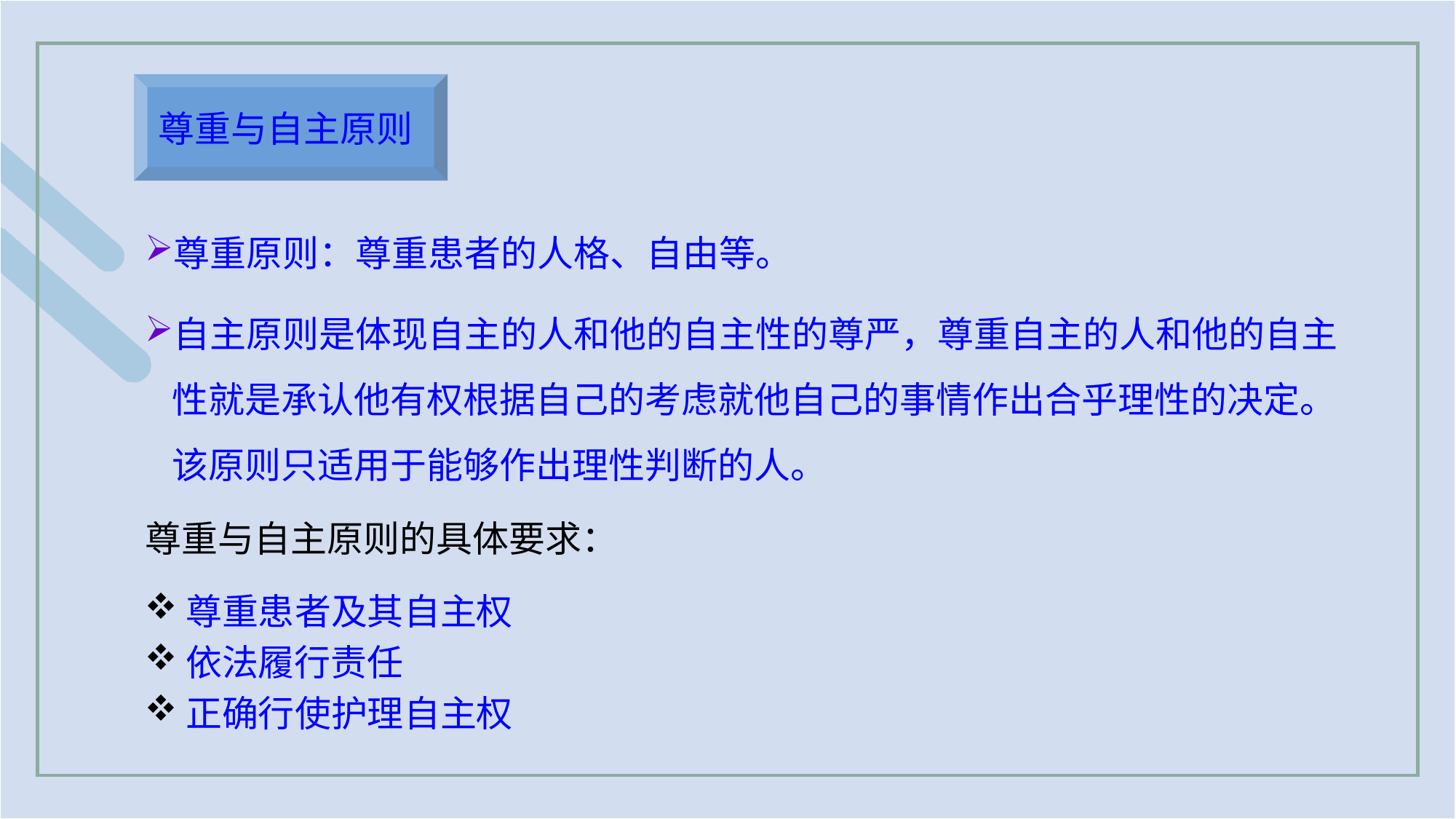

尊重与自主原则
尊重原则：尊重患者的人格、自由等。
自主原则是体现自主的人和他的自主性的尊严，尊重自主的人和他的自主性就是承认他有权根据自己的考虑就他自己的事情作出合乎理性的决定。该原则只适用于能够作出理性判断的人。
尊重与自主原则的具体要求：
尊重患者及其自主权
依法履行责任
正确行使护理自主权